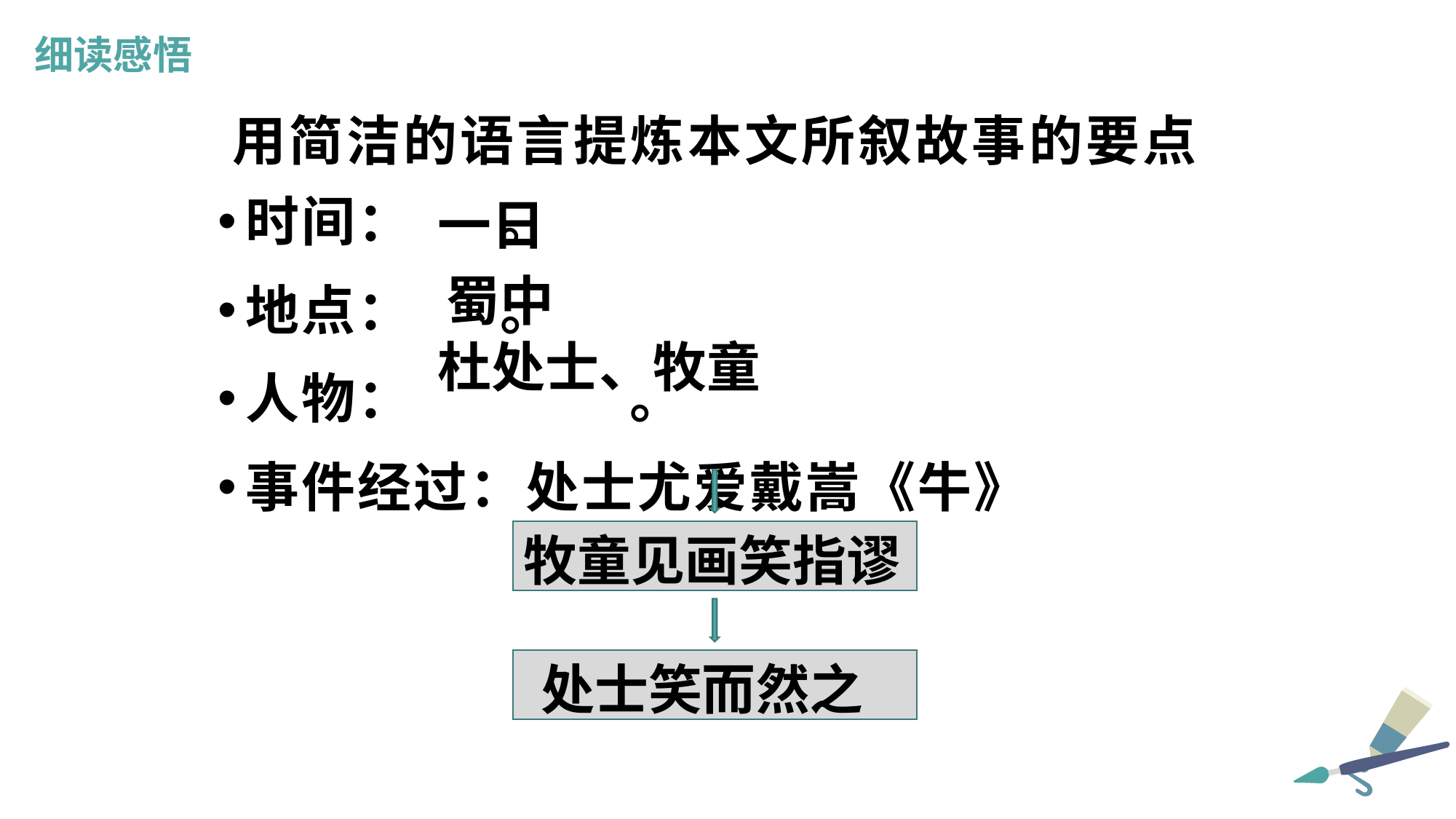

细读感悟
用简洁的语言提炼本文所叙故事的要点
一日
时间：      。
地点：      。
人物：               。
事件经过：处士尤爱戴嵩《牛》
蜀中
杜处士、牧童

牧童见画笑指谬

处士笑而然之